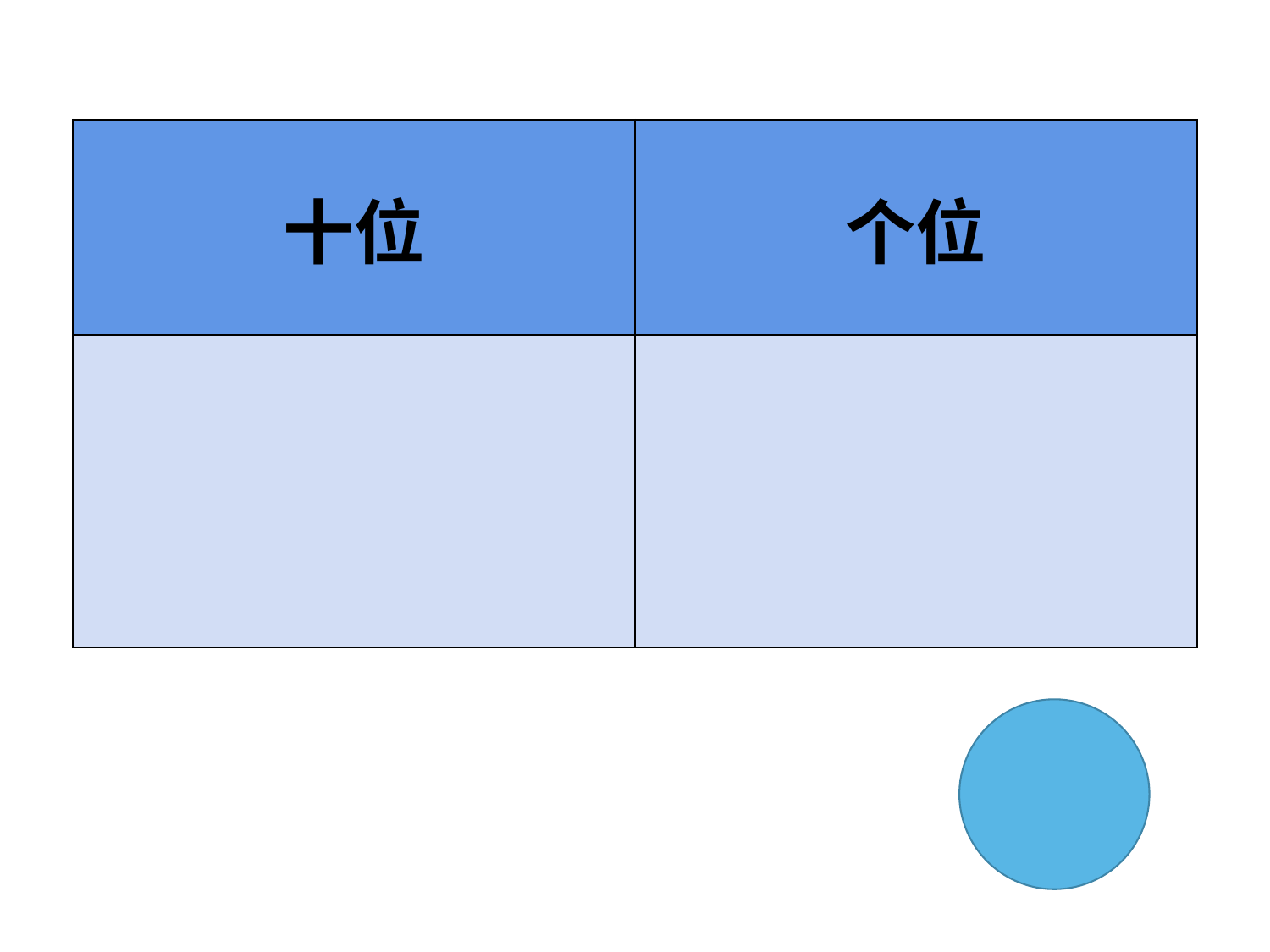

| 十位 | 个位 |
| --- | --- |
|  |  |